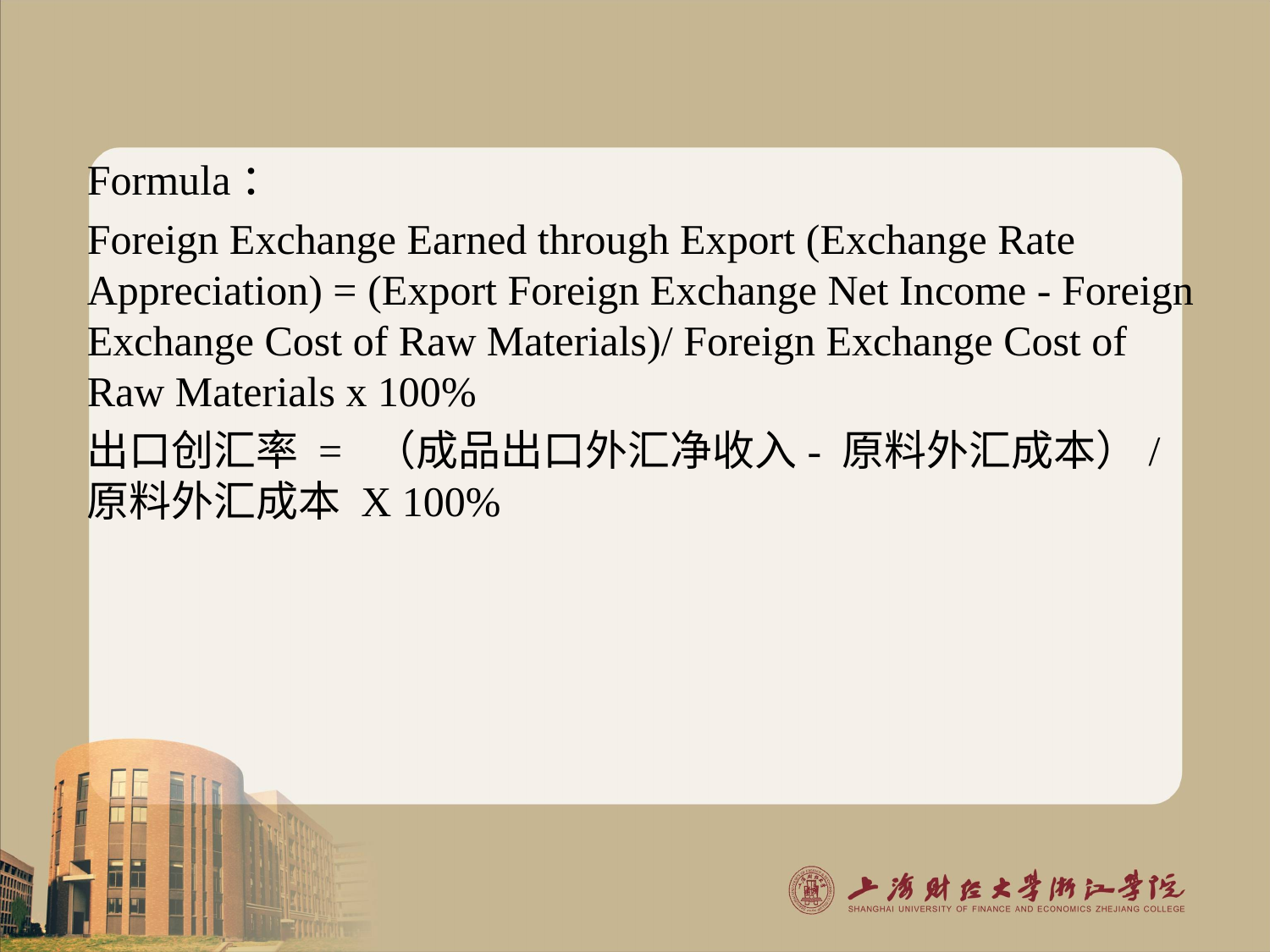

#
Formula：
Foreign Exchange Earned through Export (Exchange Rate Appreciation) = (Export Foreign Exchange Net Income - Foreign Exchange Cost of Raw Materials)/ Foreign Exchange Cost of Raw Materials x 100%
出口创汇率 =  （成品出口外汇净收入- 原料外汇成本）/ 原料外汇成本 X 100%